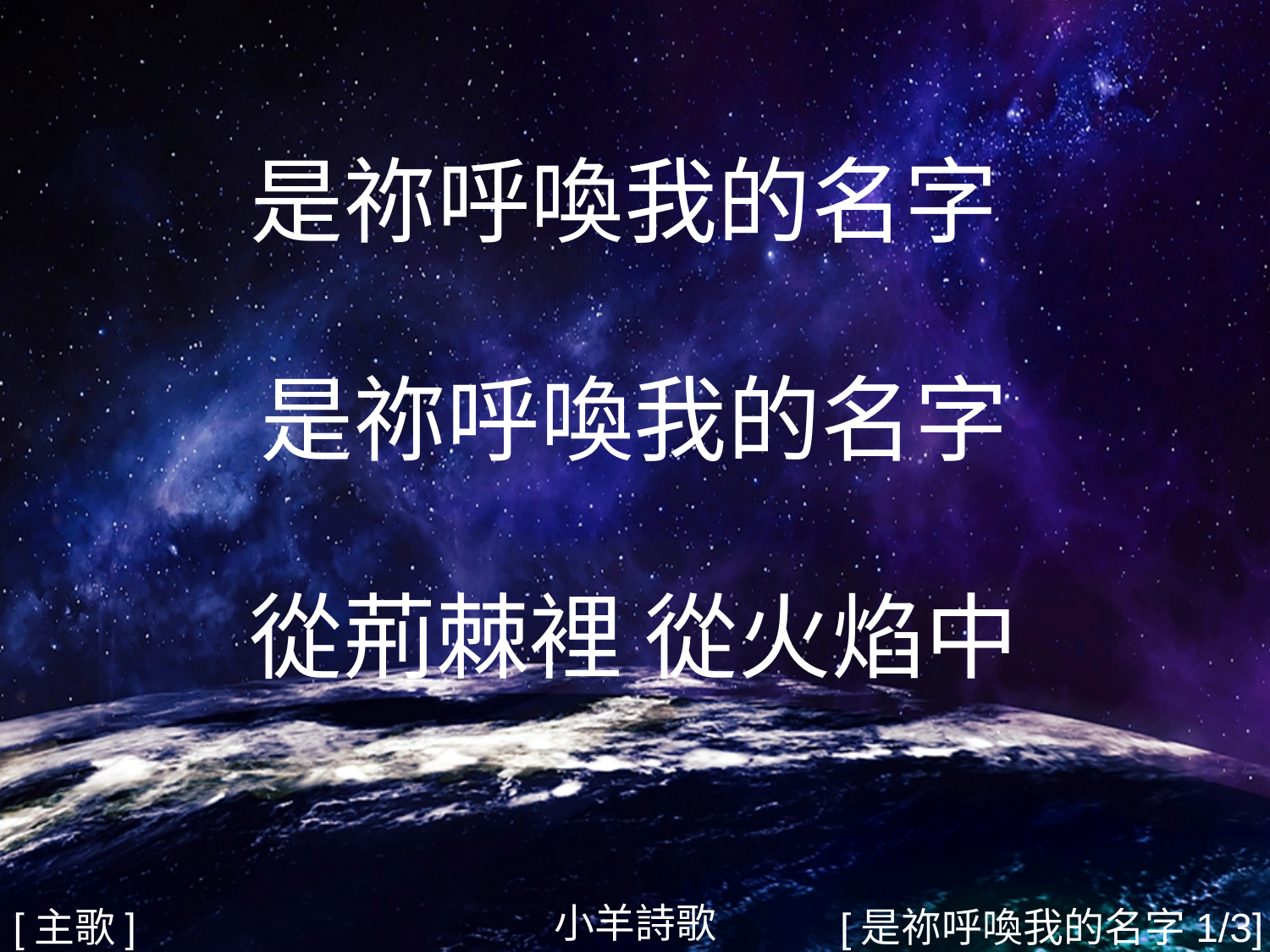

是祢呼喚我的名字

是祢呼喚我的名字

從荊棘裡 從火焰中

#

小羊詩歌
[主歌]
[是祢呼喚我的名字1/3]